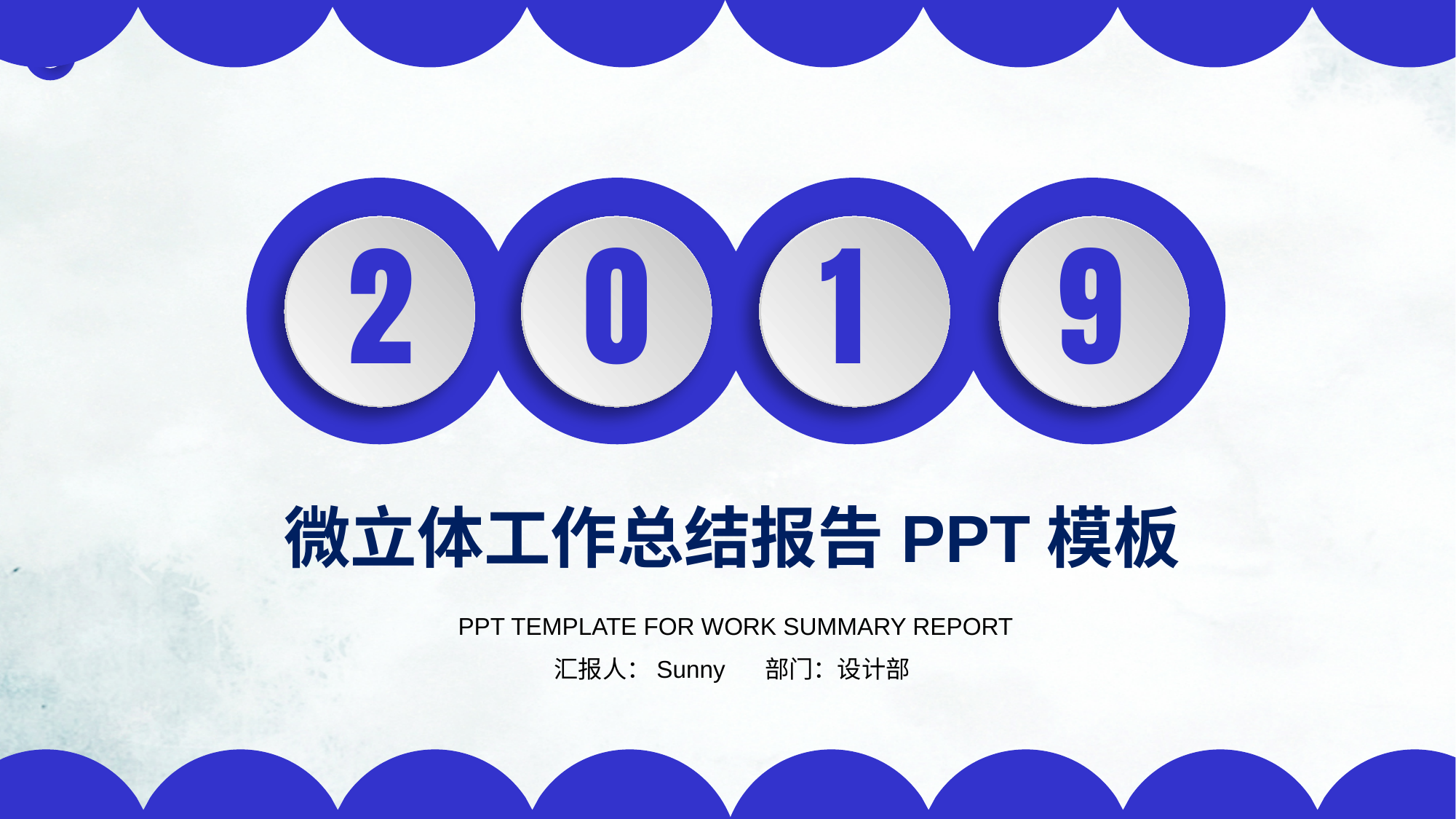

2
0
1
9
微立体工作总结报告PPT模板
PPT TEMPLATE FOR WORK SUMMARY REPORT
汇报人：Sunny     部门：设计部